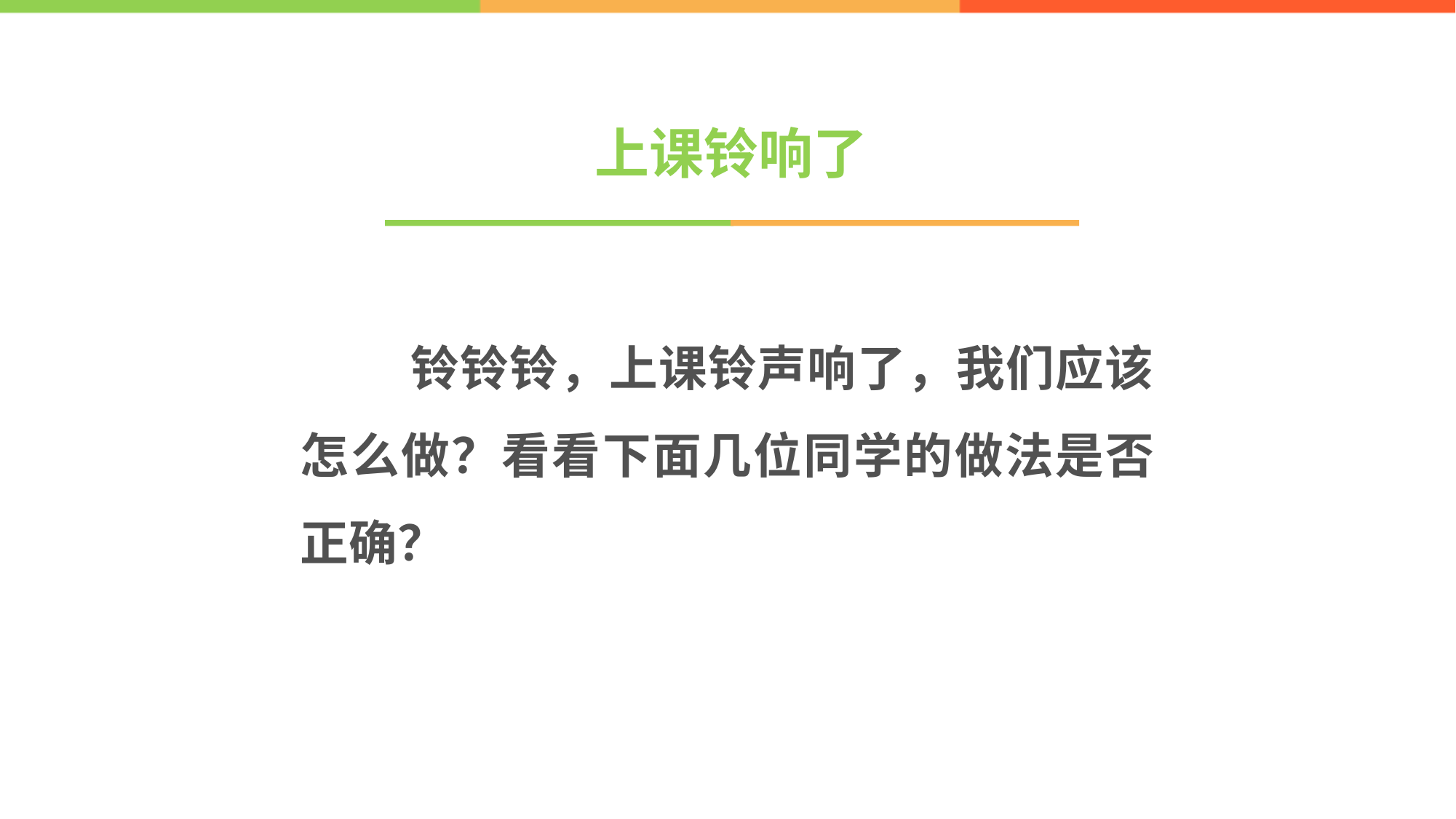

# 上课铃响了
        铃铃铃，上课铃声响了，我们应该怎么做？看看下面几位同学的做法是否正确？